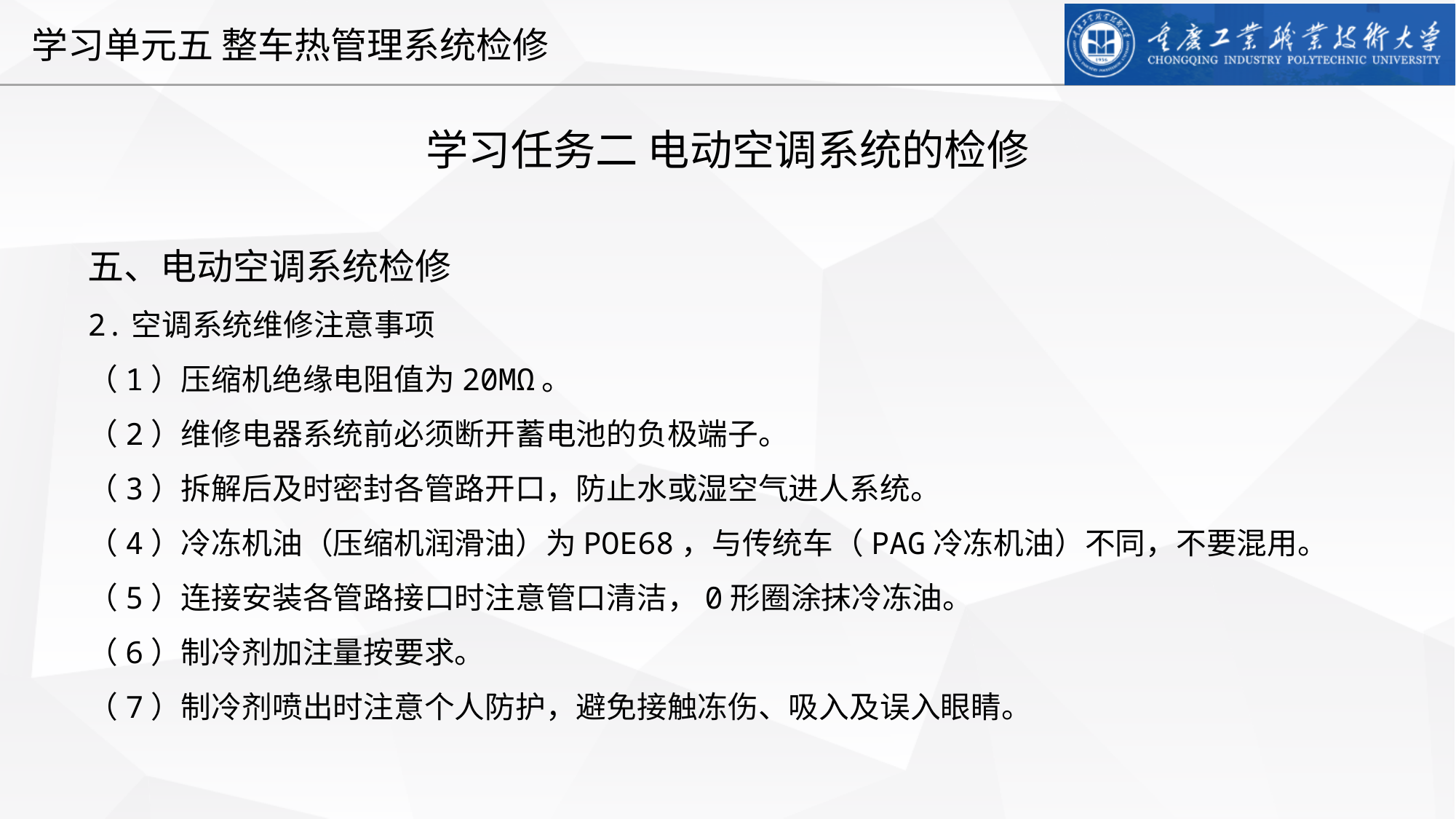

学习任务二 电动空调系统的检修
五、电动空调系统检修
2.空调系统维修注意事项
（1）压缩机绝缘电阻值为20MΩ。
（2）维修电器系统前必须断开蓄电池的负极端子。
（3）拆解后及时密封各管路开口，防止水或湿空气进人系统。
（4）冷冻机油（压缩机润滑油）为POE68，与传统车（PAG冷冻机油）不同，不要混用。
（5）连接安装各管路接口时注意管口清洁，0形圈涂抹冷冻油。
（6）制冷剂加注量按要求。
（7）制冷剂喷出时注意个人防护，避免接触冻伤、吸入及误入眼睛。